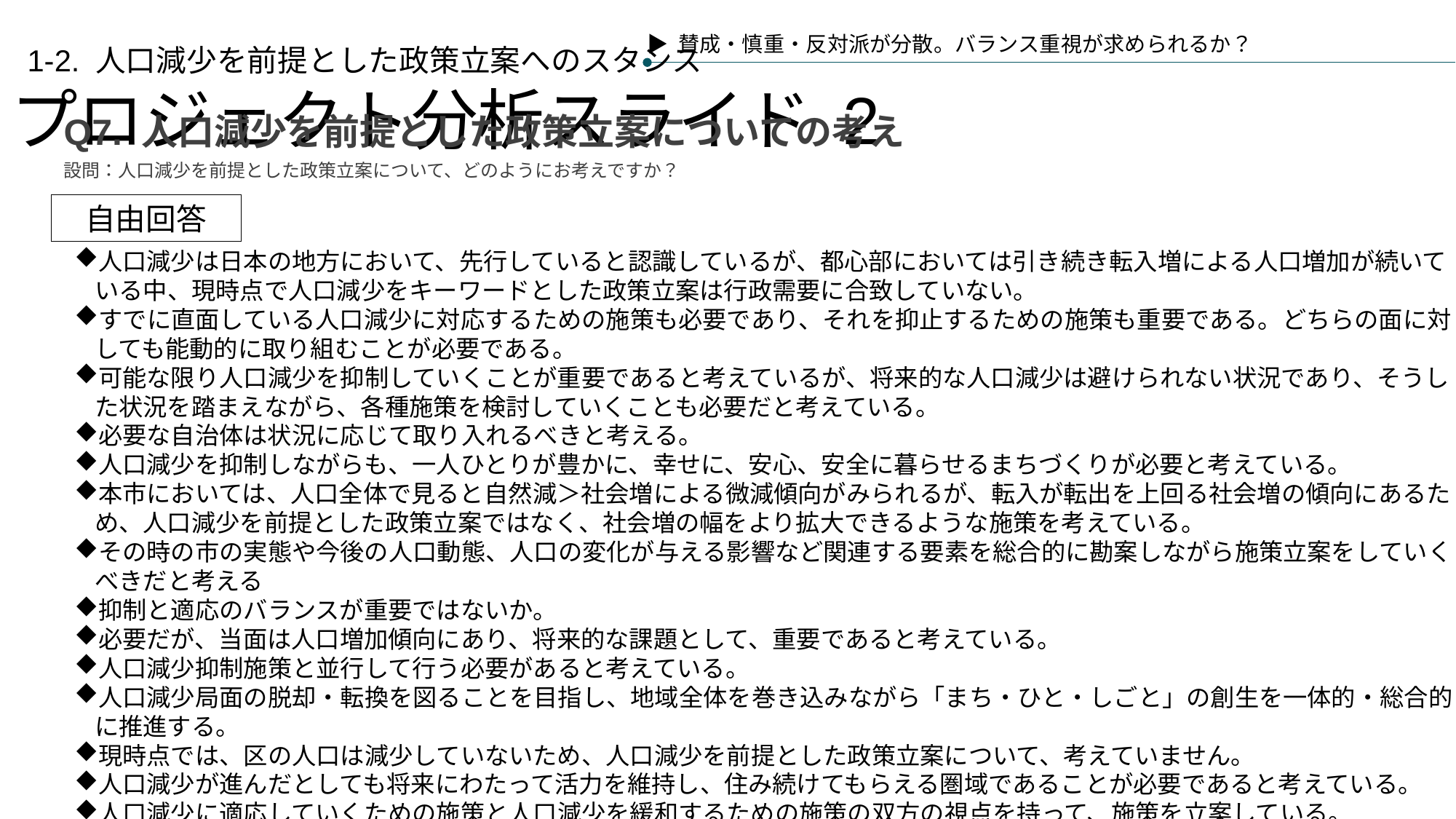

▶ 賛成・慎重・反対派が分散。バランス重視が求められるか？
プロジェクト分析スライド 2
1-2. 人口減少を前提とした政策立案へのスタンス
Q7. 人口減少を前提とした政策立案についての考え
設問：人口減少を前提とした政策立案について、どのようにお考えですか？
自由回答
人口減少は日本の地方において、先行していると認識しているが、都心部においては引き続き転入増による人口増加が続いている中、現時点で人口減少をキーワードとした政策立案は行政需要に合致していない。
すでに直面している人口減少に対応するための施策も必要であり、それを抑止するための施策も重要である。どちらの面に対しても能動的に取り組むことが必要である。
可能な限り人口減少を抑制していくことが重要であると考えているが、将来的な人口減少は避けられない状況であり、そうした状況を踏まえながら、各種施策を検討していくことも必要だと考えている。
必要な自治体は状況に応じて取り入れるべきと考える。
人口減少を抑制しながらも、一人ひとりが豊かに、幸せに、安心、安全に暮らせるまちづくりが必要と考えている。
本市においては、人口全体で見ると自然減＞社会増による微減傾向がみられるが、転入が転出を上回る社会増の傾向にあるため、人口減少を前提とした政策立案ではなく、社会増の幅をより拡大できるような施策を考えている。
その時の市の実態や今後の人口動態、人口の変化が与える影響など関連する要素を総合的に勘案しながら施策立案をしていくべきだと考える
抑制と適応のバランスが重要ではないか。
必要だが、当面は人口増加傾向にあり、将来的な課題として、重要であると考えている。
人口減少抑制施策と並行して行う必要があると考えている。
人口減少局面の脱却・転換を図ることを目指し、地域全体を巻き込みながら「まち・ひと・しごと」の創生を一体的・総合的に推進する。
現時点では、区の人口は減少していないため、人口減少を前提とした政策立案について、考えていません。
人口減少が進んだとしても将来にわたって活力を維持し、住み続けてもらえる圏域であることが必要であると考えている。
人口減少に適応していくための施策と人口減少を緩和するための施策の双方の視点を持って、施策を立案している。